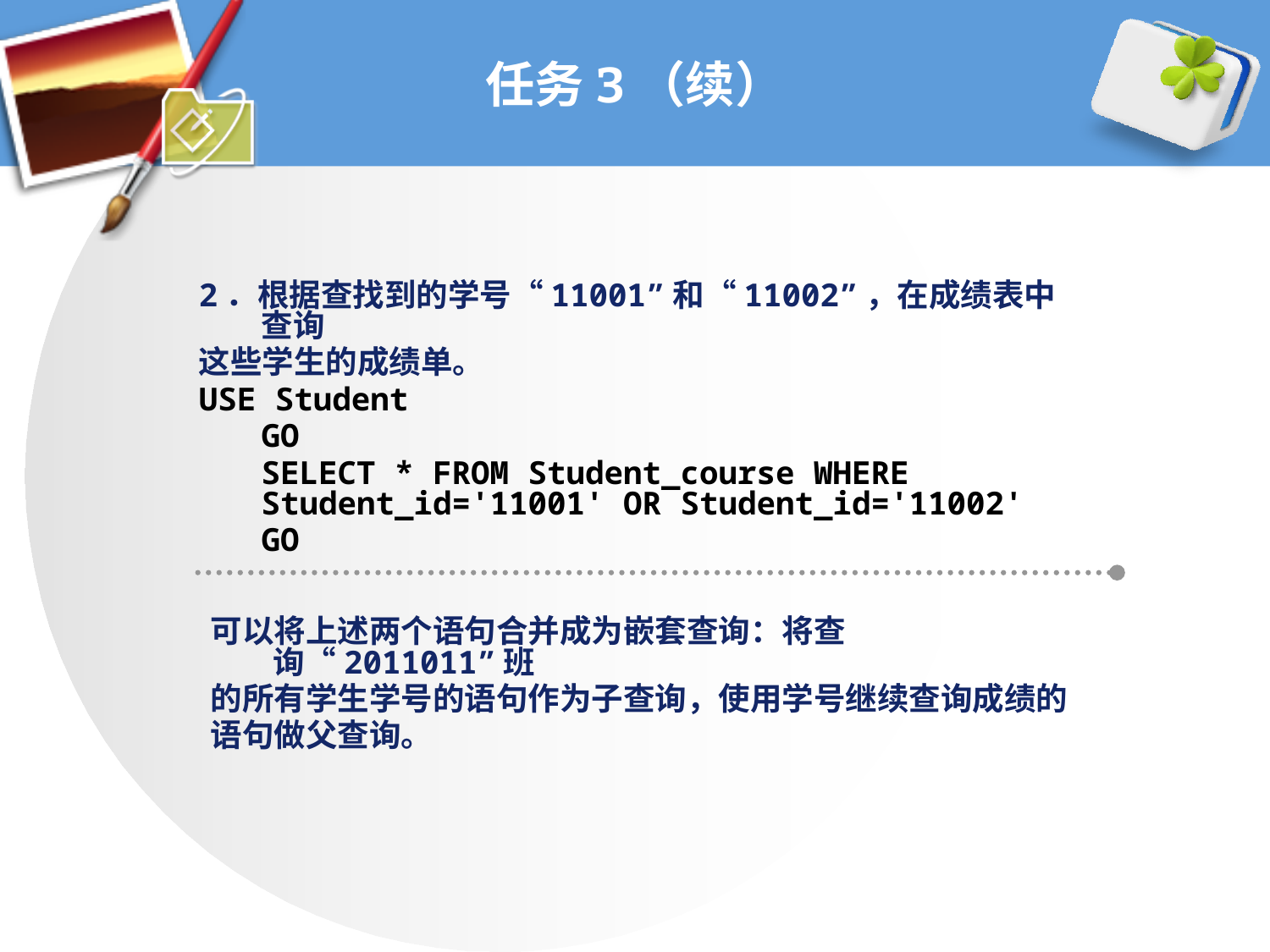

# 任务3（续）
2．根据查找到的学号“11001”和“11002”，在成绩表中查询
这些学生的成绩单。
USE Student
	GO
	SELECT * FROM Student_course WHERE Student_id='11001' OR Student_id='11002'
	GO

可以将上述两个语句合并成为嵌套查询：将查询“2011011”班
的所有学生学号的语句作为子查询，使用学号继续查询成绩的
语句做父查询。